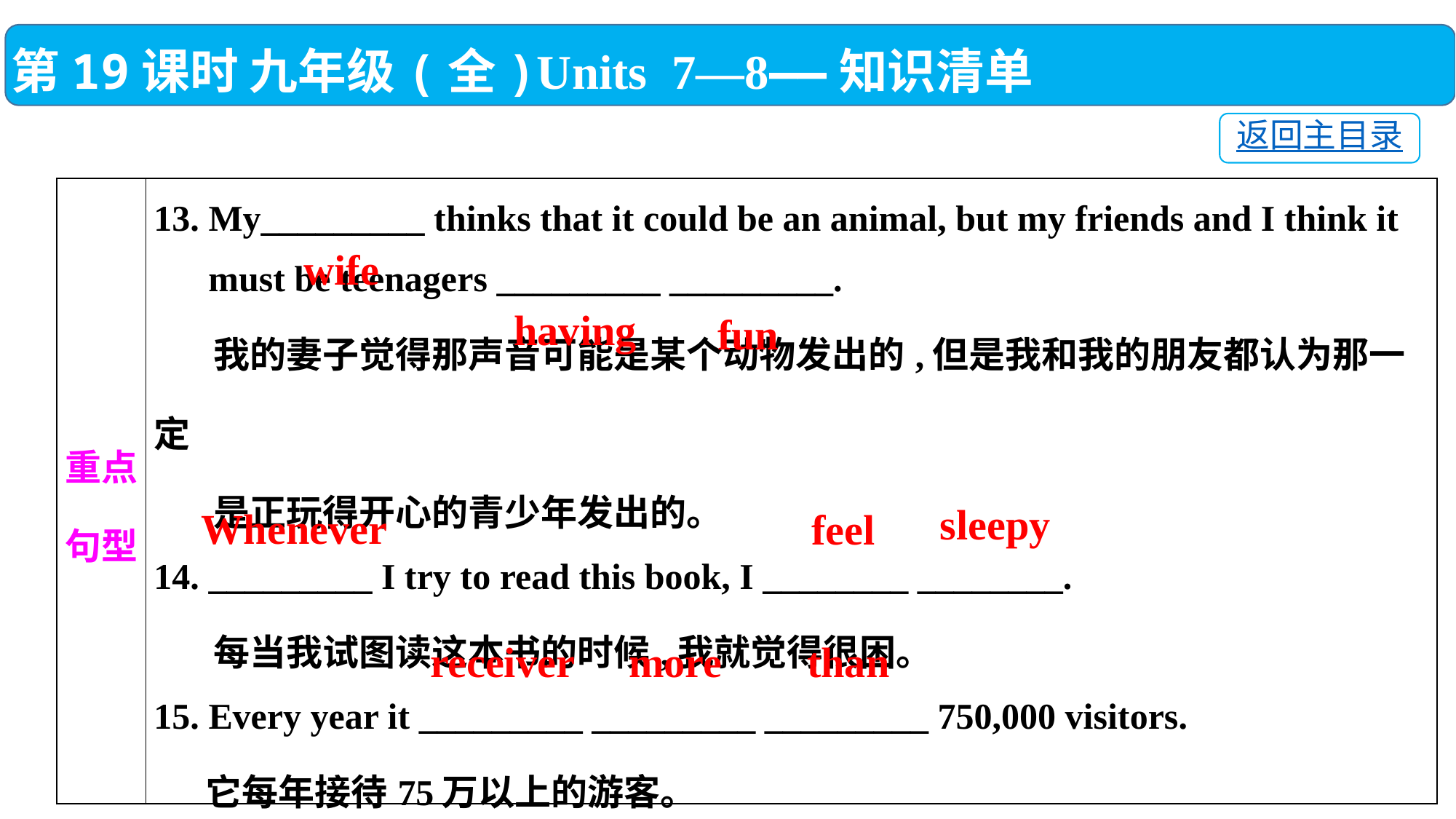

第19课时 九年级(全)Units  7—8——知识清单
返回主目录
| 重点 句型 | 13. My\_\_\_\_\_\_\_\_\_ thinks that it could be an animal, but my friends and I think it must be teenagers \_\_\_\_\_\_\_\_\_ \_\_\_\_\_\_\_\_\_. 我的妻子觉得那声音可能是某个动物发出的,但是我和我的朋友都认为那一定 是正玩得开心的青少年发出的。 14. \_\_\_\_\_\_\_\_\_ I try to read this book, I \_\_\_\_\_\_\_\_ \_\_\_\_\_\_\_\_. 每当我试图读这本书的时候,我就觉得很困。 15. Every year it \_\_\_\_\_\_\_\_\_ \_\_\_\_\_\_\_\_\_ \_\_\_\_\_\_\_\_\_ 750,000 visitors. 它每年接待75万以上的游客。 |
| --- | --- |
wife
having
fun
sleepy
Whenever
feel
than
receiver
more